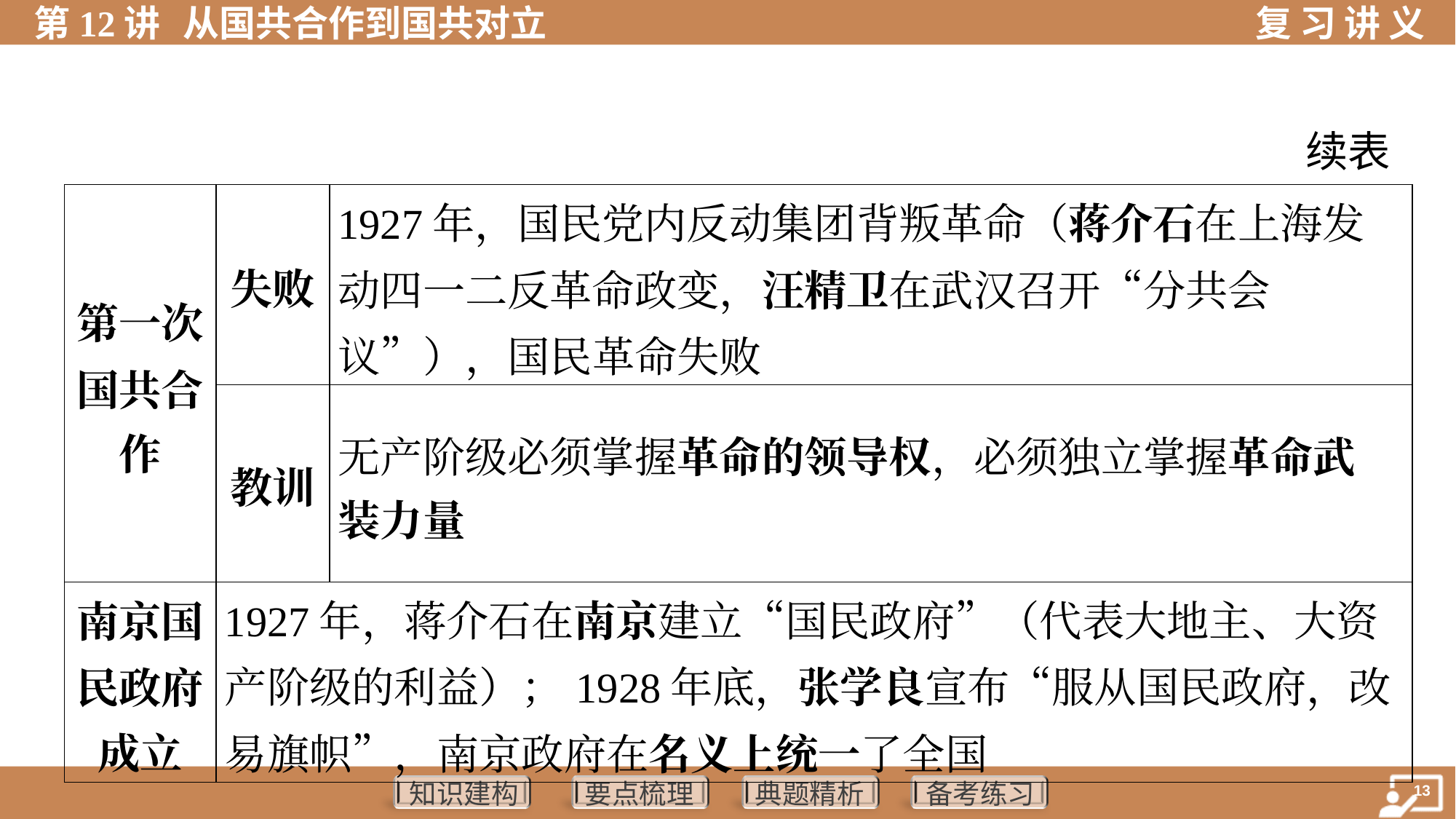

续表
| 第一次 国共合 作 | 失败 | 1927年，国民党内反动集团背叛革命（蒋介石在上海发 动四一二反革命政变，汪精卫在武汉召开“分共会议”），国民革命失败 |  |  |
| --- | --- | --- | --- | --- |
|  | 教训 | 无产阶级必须掌握革命的领导权，必须独立掌握革命武 装力量 |  |  |
| 南京国 民政府 成立 | 1927年，蒋介石在南京建立“国民政府”（代表大地主、大资产阶级的利益）；1928年底，张学良宣布“服从国民政府，改易旗帜”，南京政府在名义上统一了全国 |  |  |  |